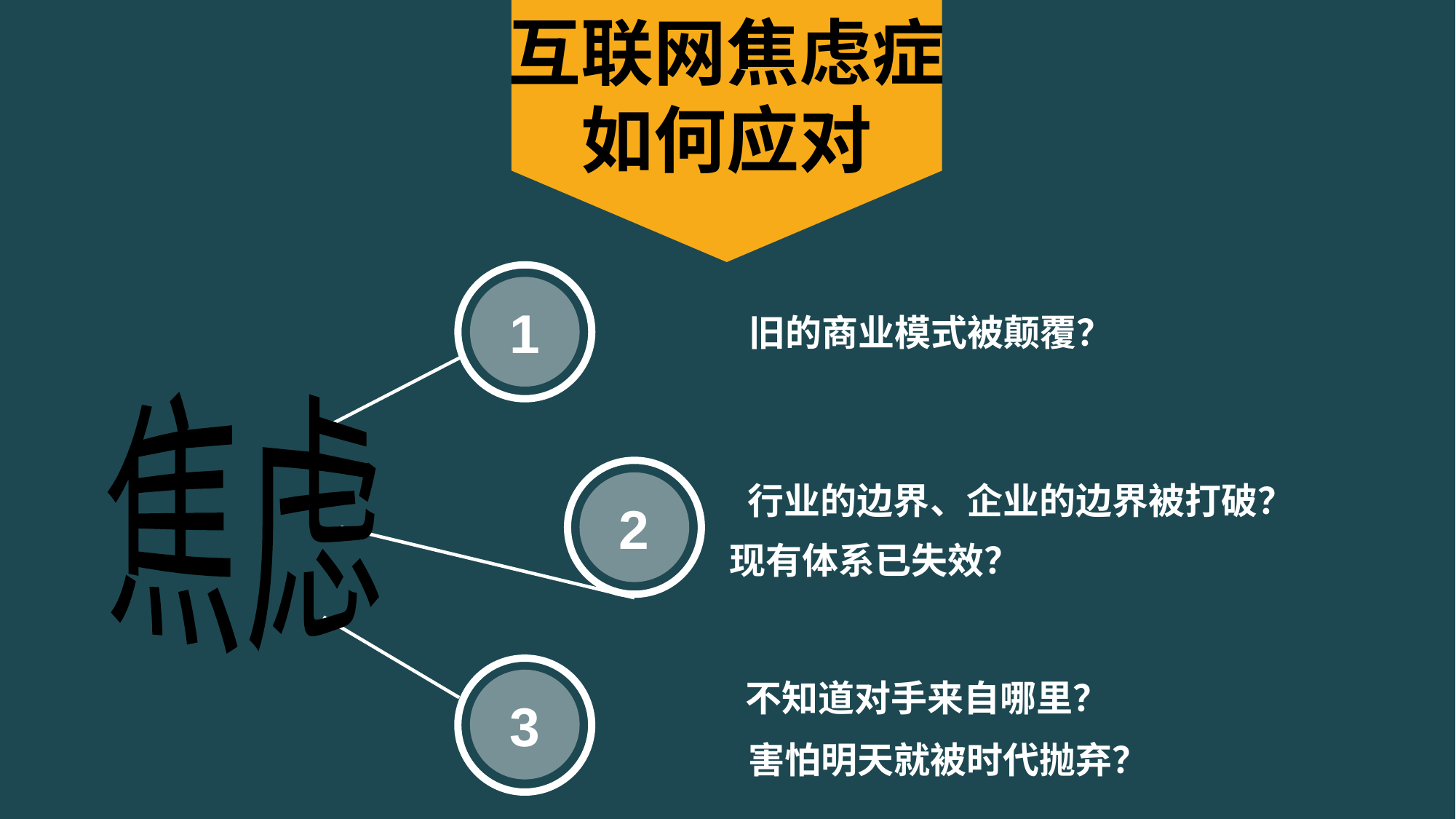

互联网焦虑症如何应对

1
旧的商业模式被颠覆？
焦虑

2
行业的边界、企业的边界被打破？
现有体系已失效？

3
不知道对手来自哪里？
害怕明天就被时代抛弃？